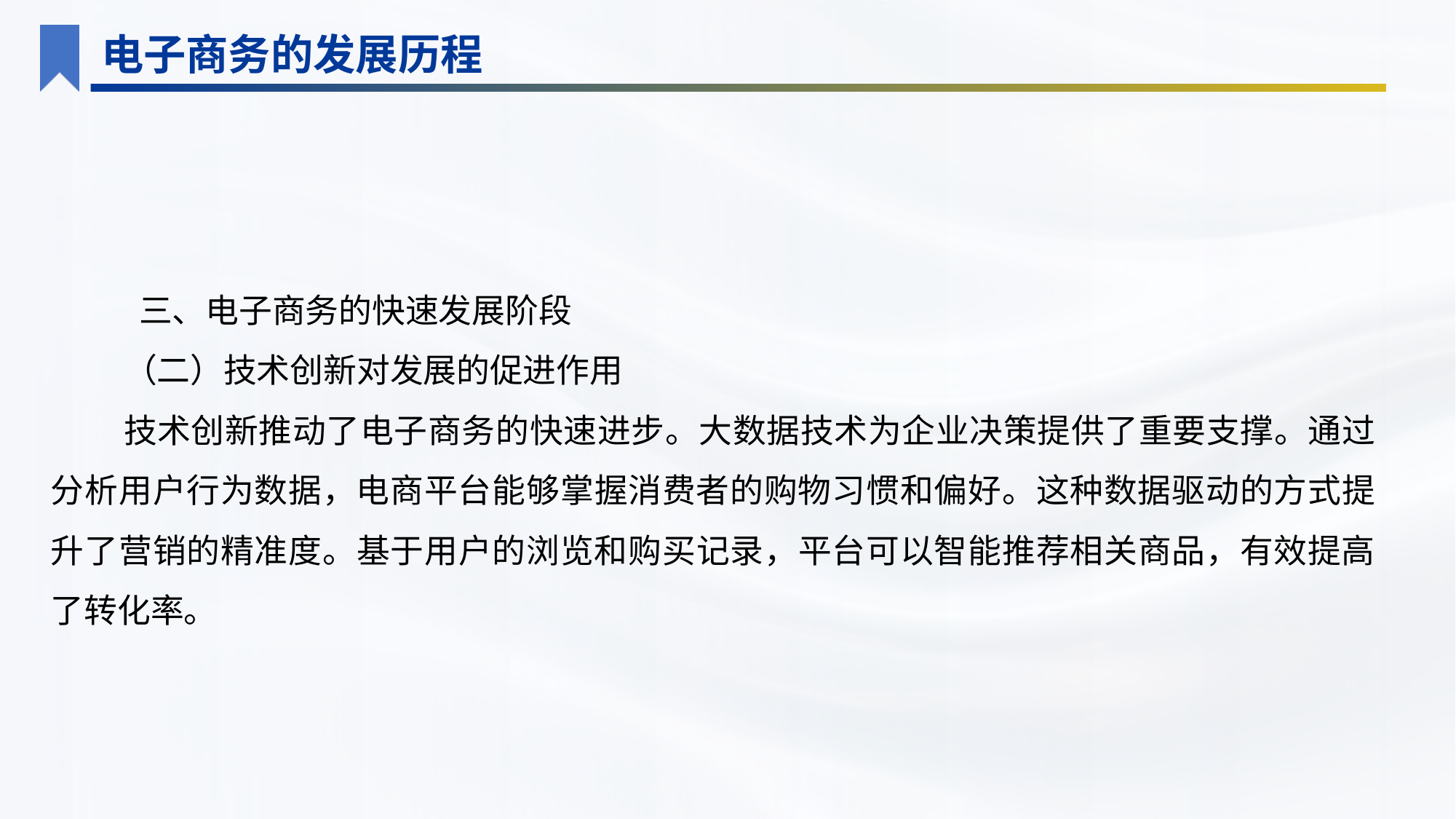

电子商务的发展历程
 三、电子商务的快速发展阶段
（二）技术创新对发展的促进作用
技术创新推动了电子商务的快速进步。大数据技术为企业决策提供了重要支撑。通过分析用户行为数据，电商平台能够掌握消费者的购物习惯和偏好。这种数据驱动的方式提升了营销的精准度。基于用户的浏览和购买记录，平台可以智能推荐相关商品，有效提高了转化率。